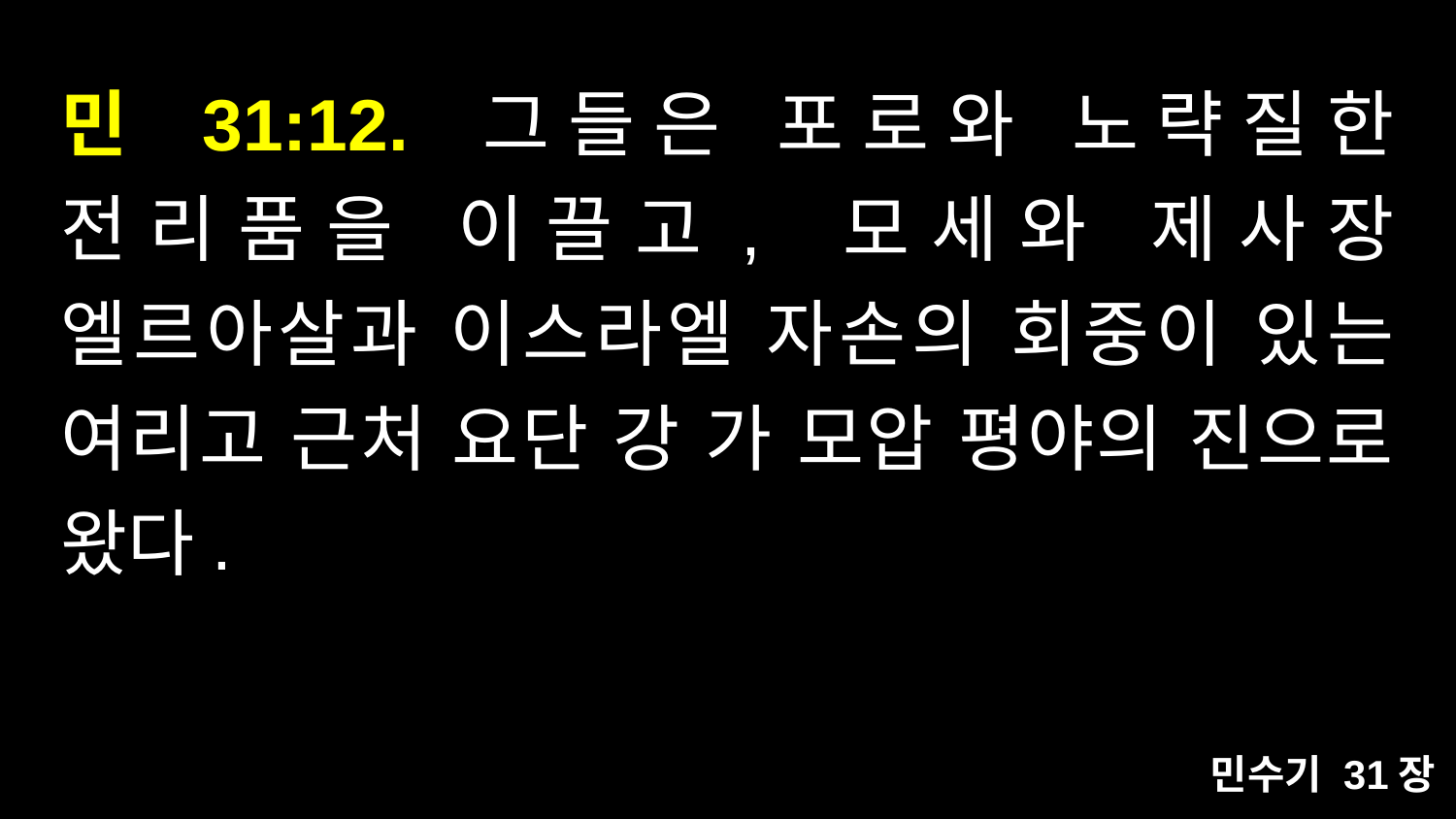

# 민 31:12. 그들은 포로와 노략질한 전리품을 이끌고, 모세와 제사장 엘르아살과 이스라엘 자손의 회중이 있는 여리고 근처 요단 강 가 모압 평야의 진으로 왔다.
민수기 31장